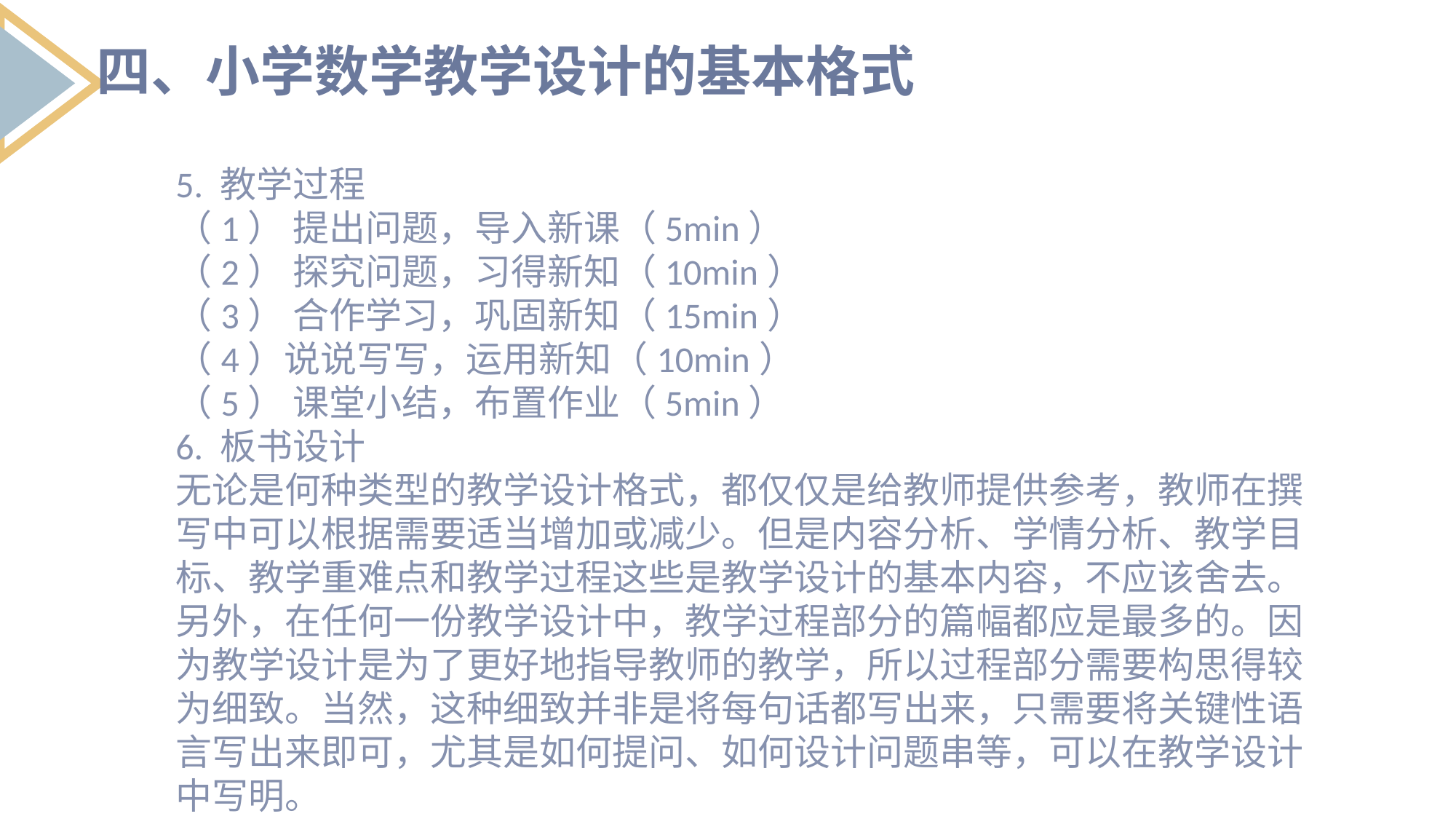

四、小学数学教学设计的基本格式

5. 教学过程
（1） 提出问题，导入新课（5min）
（2） 探究问题，习得新知（10min）
（3） 合作学习，巩固新知（15min）
（4）说说写写，运用新知（10min）
（5） 课堂小结，布置作业（5min）
6. 板书设计
无论是何种类型的教学设计格式，都仅仅是给教师提供参考，教师在撰写中可以根据需要适当增加或减少。但是内容分析、学情分析、教学目标、教学重难点和教学过程这些是教学设计的基本内容，不应该舍去。另外，在任何一份教学设计中，教学过程部分的篇幅都应是最多的。因为教学设计是为了更好地指导教师的教学，所以过程部分需要构思得较为细致。当然，这种细致并非是将每句话都写出来，只需要将关键性语言写出来即可，尤其是如何提问、如何设计问题串等，可以在教学设计中写明。
列出要点